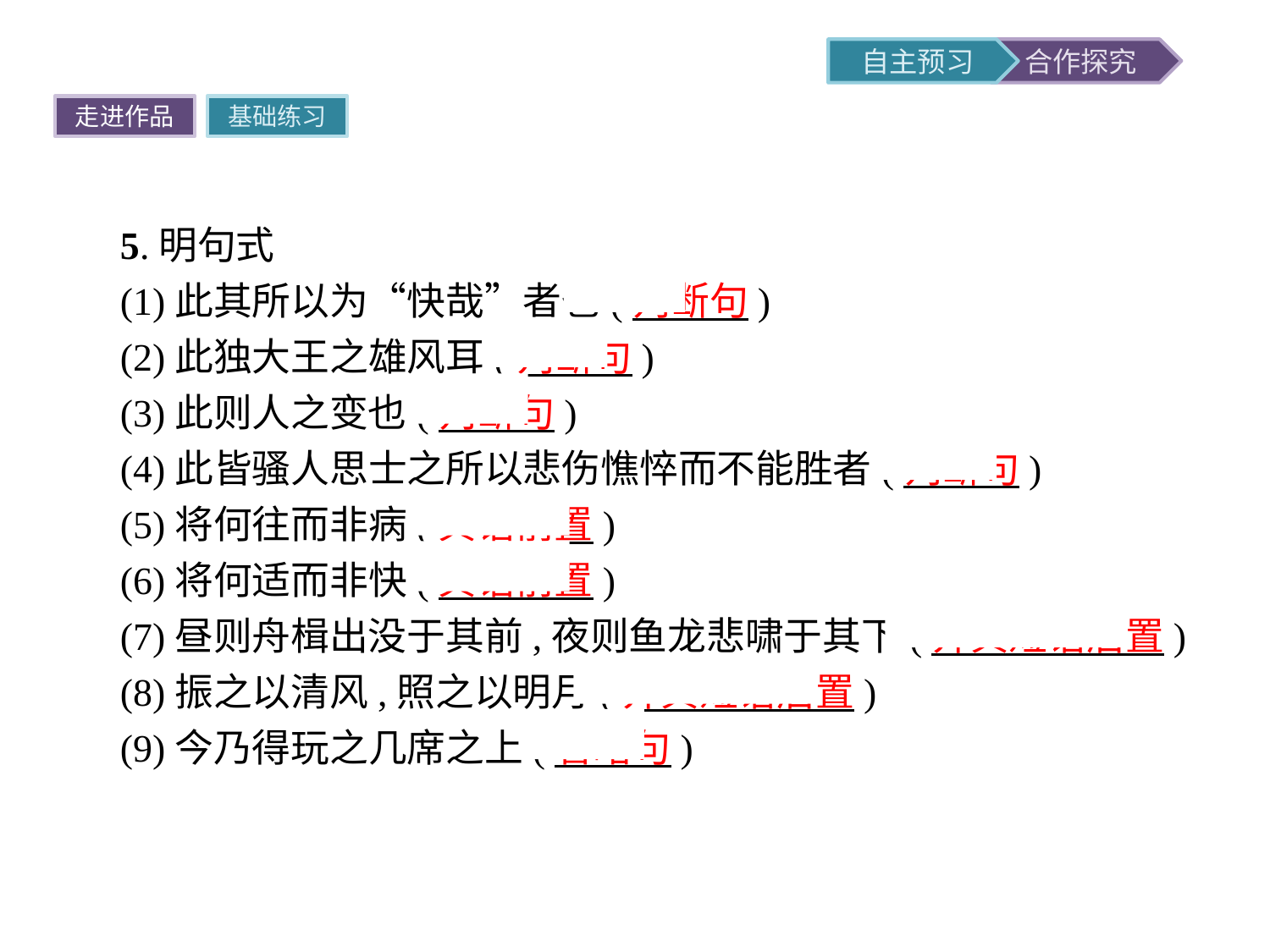

走进作品
基础练习
5.明句式
(1)此其所以为“快哉”者也(判断句)
(2)此独大王之雄风耳(判断句)
(3)此则人之变也(判断句)
(4)此皆骚人思士之所以悲伤憔悴而不能胜者(判断句)
(5)将何往而非病(宾语前置)
(6)将何适而非快(宾语前置)
(7)昼则舟楫出没于其前,夜则鱼龙悲啸于其下(介宾短语后置)
(8)振之以清风,照之以明月(介宾短语后置)
(9)今乃得玩之几席之上(省略句)